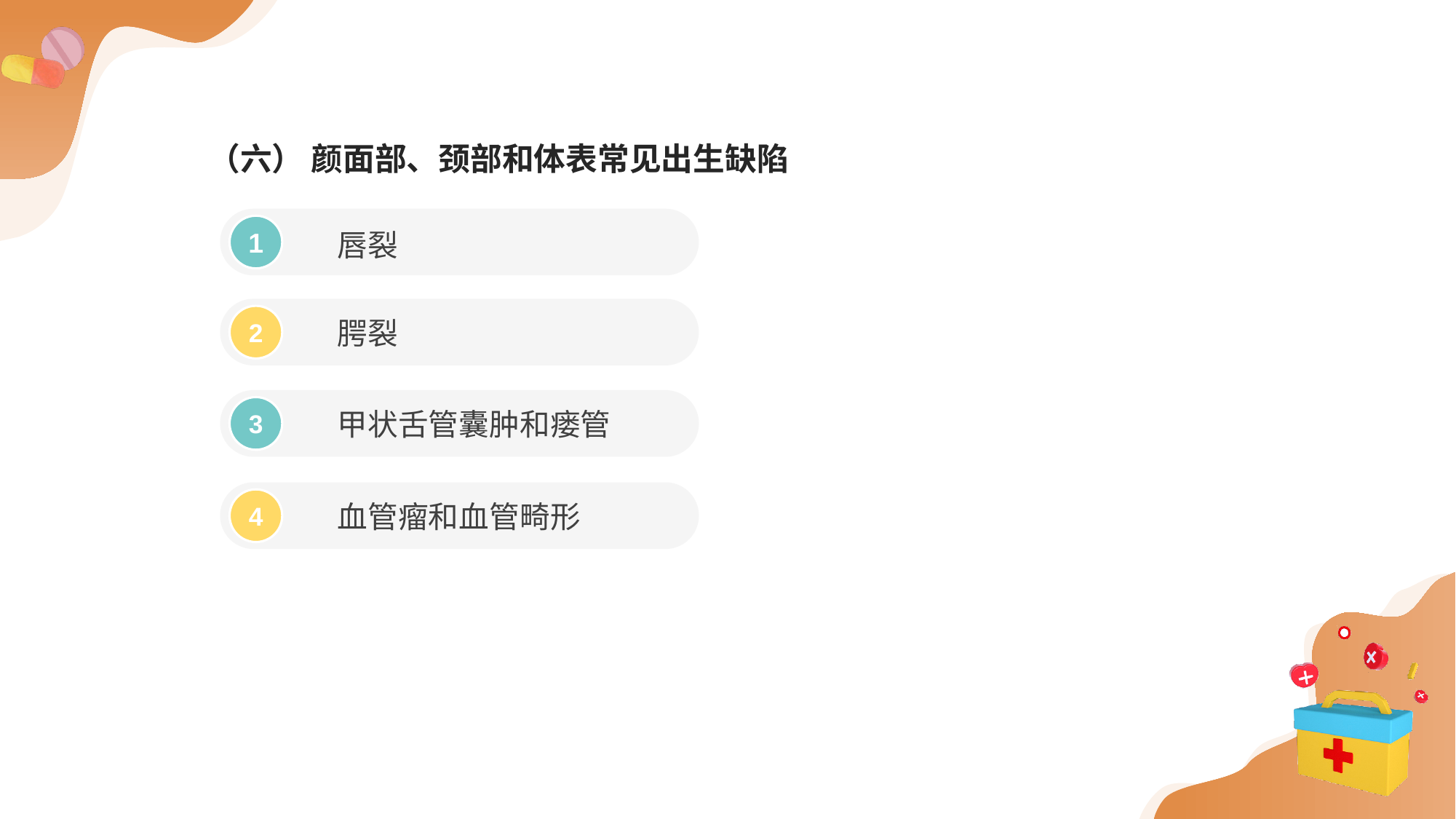

（六） 颜面部、颈部和体表常见出生缺陷
唇裂

1
腭裂

2
甲状舌管囊肿和瘘管

3
血管瘤和血管畸形

4